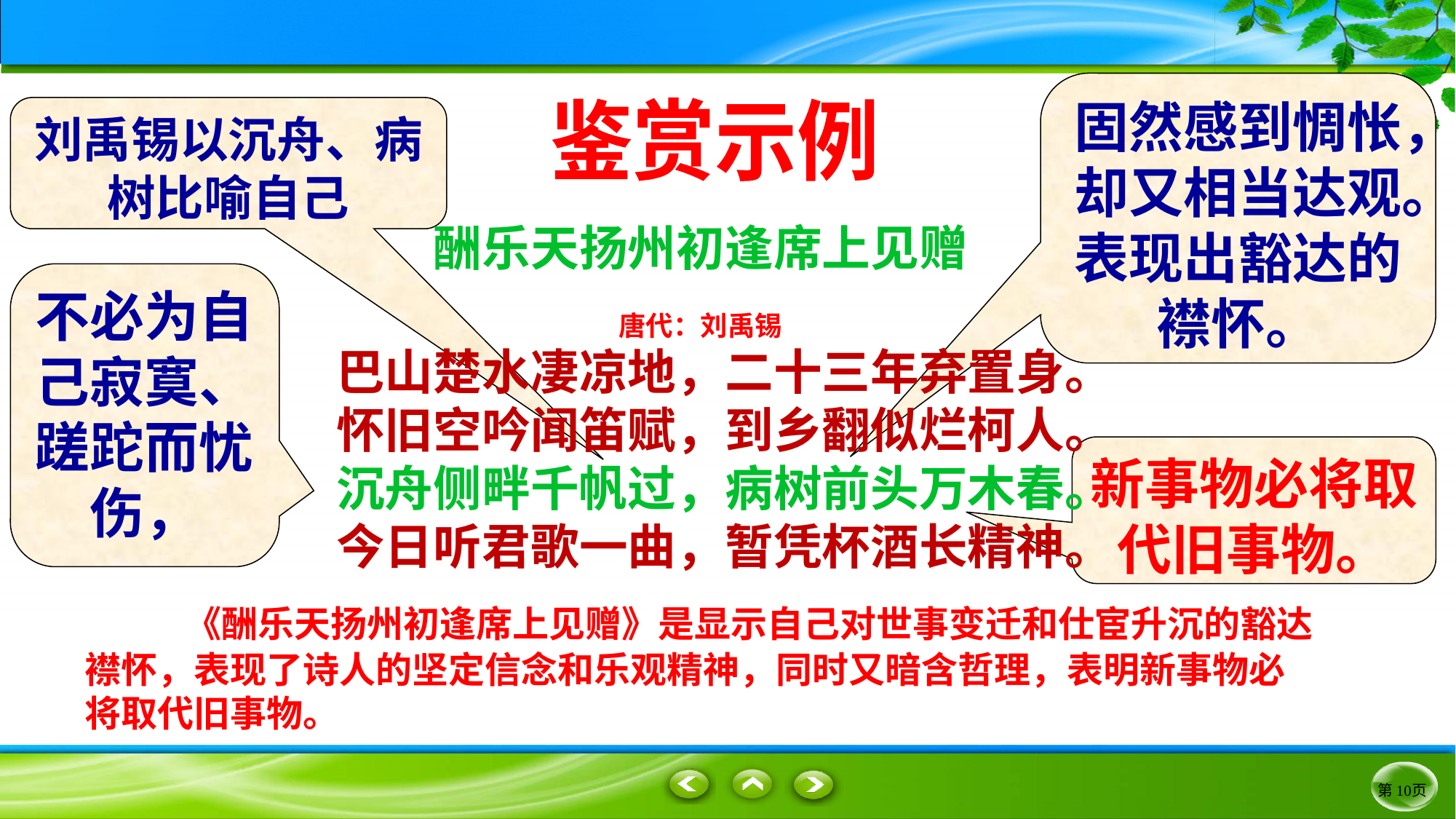

固然感到惆怅，却又相当达观。表现出豁达的襟怀。
刘禹锡以沉舟、病树比喻自己
鉴赏示例
酬乐天扬州初逢席上见赠

唐代：刘禹锡
巴山楚水凄凉地，二十三年弃置身。
怀旧空吟闻笛赋，到乡翻似烂柯人。
沉舟侧畔千帆过，病树前头万木春。
今日听君歌一曲，暂凭杯酒长精神。
不必为自己寂寞、蹉跎而忧伤，
新事物必将取代旧事物。

        《酬乐天扬州初逢席上见赠》是显示自己对世事变迁和仕宦升沉的豁达襟怀，表现了诗人的坚定信念和乐观精神，同时又暗含哲理，表明新事物必将取代旧事物。